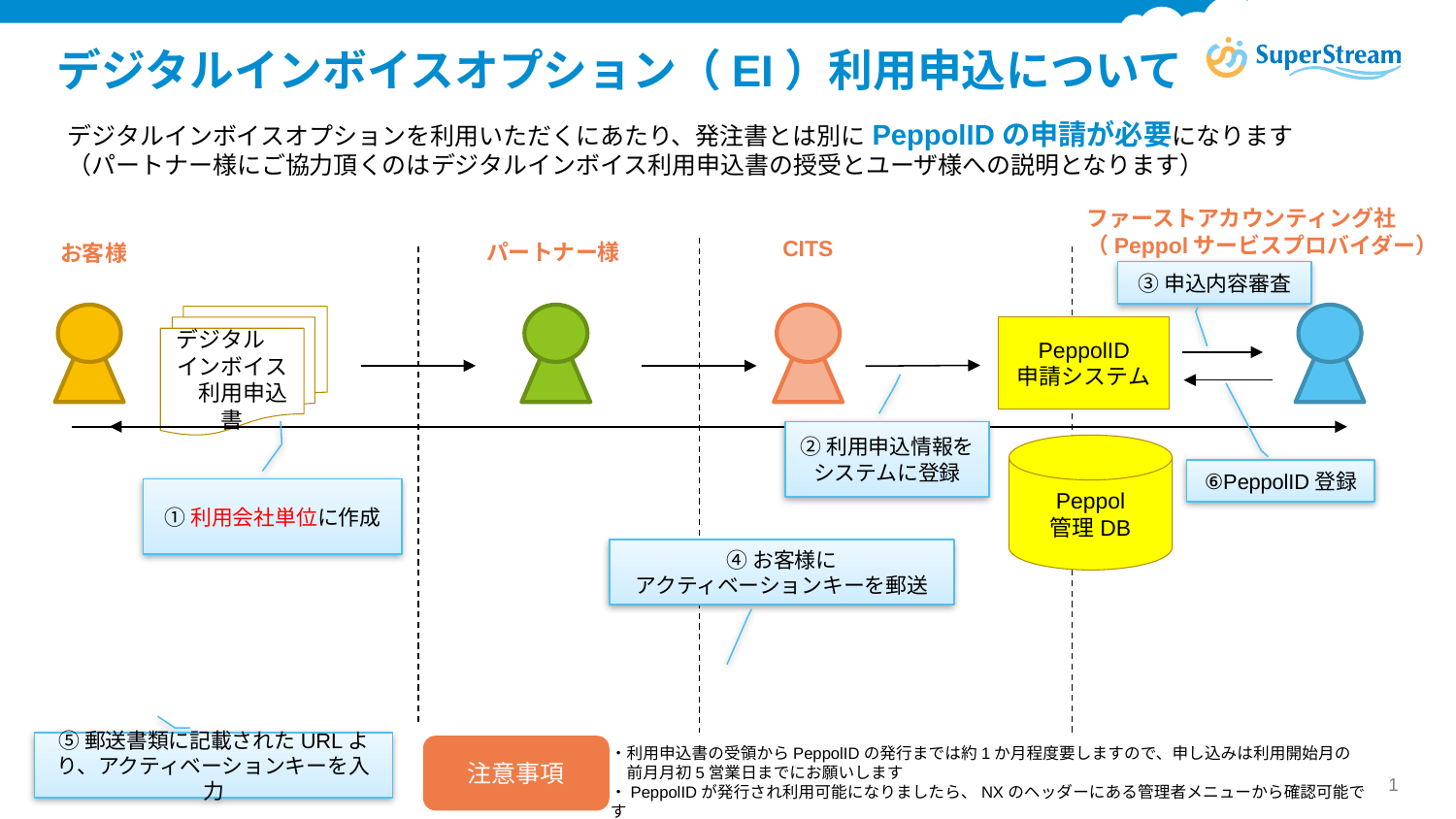

# デジタルインボイスオプション（EI）利用申込について
デジタルインボイスオプションを利用いただくにあたり、発注書とは別にPeppolIDの申請が必要になります
（パートナー様にご協力頂くのはデジタルインボイス利用申込書の授受とユーザ様への説明となります）
ファーストアカウンティング社
（Peppolサービスプロバイダー）
CITS
パートナー様
お客様
③申込内容審査

デジタル　インボイス　利用申込書
PeppolID
申請システム

②利用申込情報をシステムに登録
Peppol
管理DB
⑥PeppolID登録
①利用会社単位に作成

④お客様に
アクティベーションキーを郵送
⑤郵送書類に記載されたURLより、アクティベーションキーを入力
注意事項
・利用申込書の受領からPeppolIDの発行までは約1か月程度要しますので、申し込みは利用開始月の
　前月月初5営業日までにお願いします
・PeppolIDが発行され利用可能になりましたら、NXのヘッダーにある管理者メニューから確認可能です
1